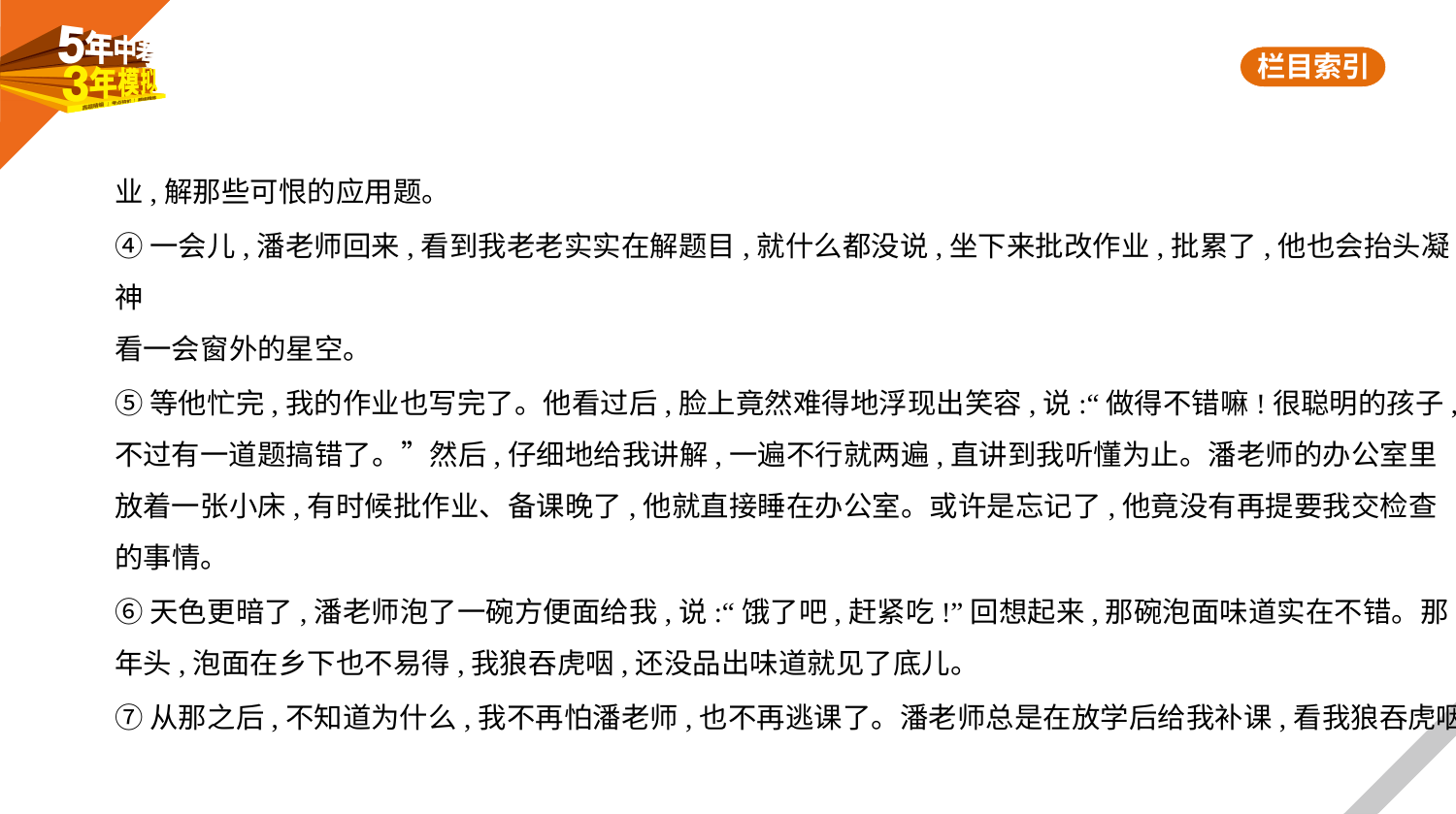

业,解那些可恨的应用题。
④一会儿,潘老师回来,看到我老老实实在解题目,就什么都没说,坐下来批改作业,批累了,他也会抬头凝神
看一会窗外的星空。
⑤等他忙完,我的作业也写完了。他看过后,脸上竟然难得地浮现出笑容,说:“做得不错嘛!很聪明的孩子,
不过有一道题搞错了。”然后,仔细地给我讲解,一遍不行就两遍,直讲到我听懂为止。潘老师的办公室里
放着一张小床,有时候批作业、备课晚了,他就直接睡在办公室。或许是忘记了,他竟没有再提要我交检查
的事情。
⑥天色更暗了,潘老师泡了一碗方便面给我,说:“饿了吧,赶紧吃!”回想起来,那碗泡面味道实在不错。那
年头,泡面在乡下也不易得,我狼吞虎咽,还没品出味道就见了底儿。
⑦从那之后,不知道为什么,我不再怕潘老师,也不再逃课了。潘老师总是在放学后给我补课,看我狼吞虎咽